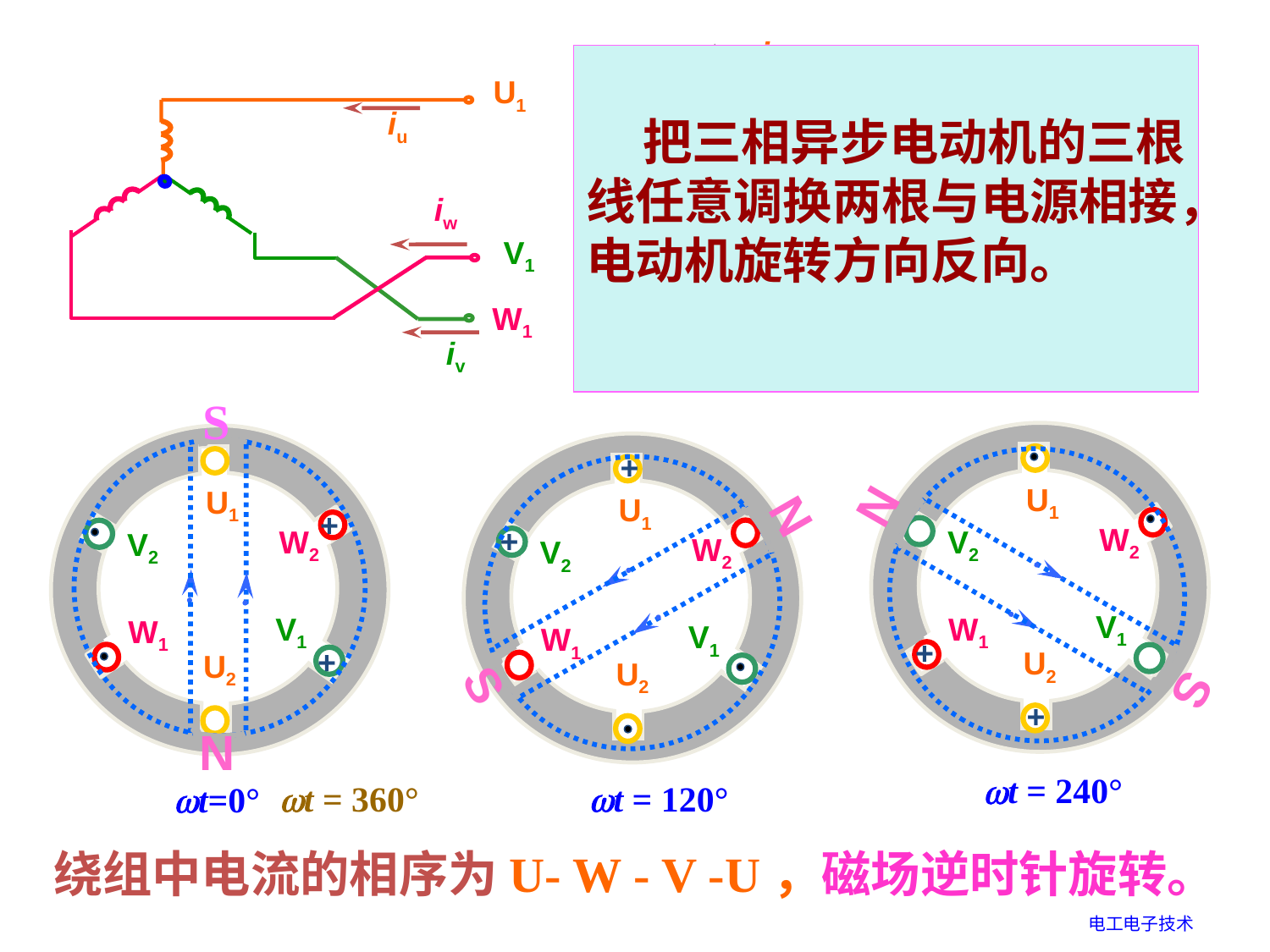

iu
iv
iw
i

0

ω t

    把三相异步电动机的三根线任意调换两根与电源相接，电动机旋转方向反向。

U1

iu

iw

V1

W1

iv

360°
120°
240°
ωt=0°
S

U1

W2

V2

V1
W1

U2

+

+

N
ωt=0°

U1

W2

V2

V1
W1

U2

N

+
S
+

U1

W2

V2

V1
W1

U2

+

N
+
S

ωt = 120°
ωt = 240°
ωt = 360°
绕组中电流的相序为U- W - V -U，磁场逆时针旋转。
电工电子技术